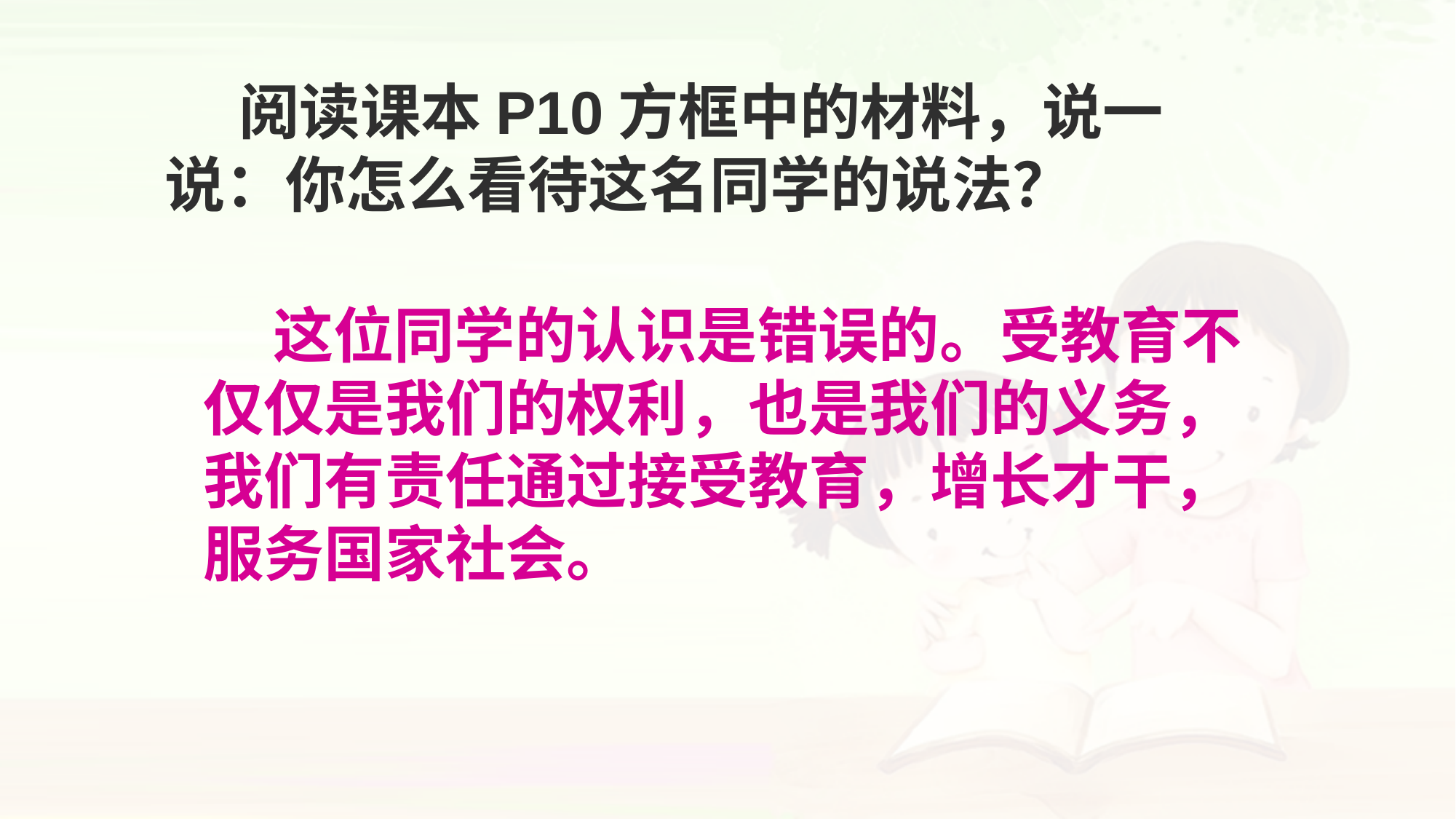

阅读课本P10方框中的材料，说一说：你怎么看待这名同学的说法？
    这位同学的认识是错误的。受教育不仅仅是我们的权利，也是我们的义务，我们有责任通过接受教育，增长才干，服务国家社会。